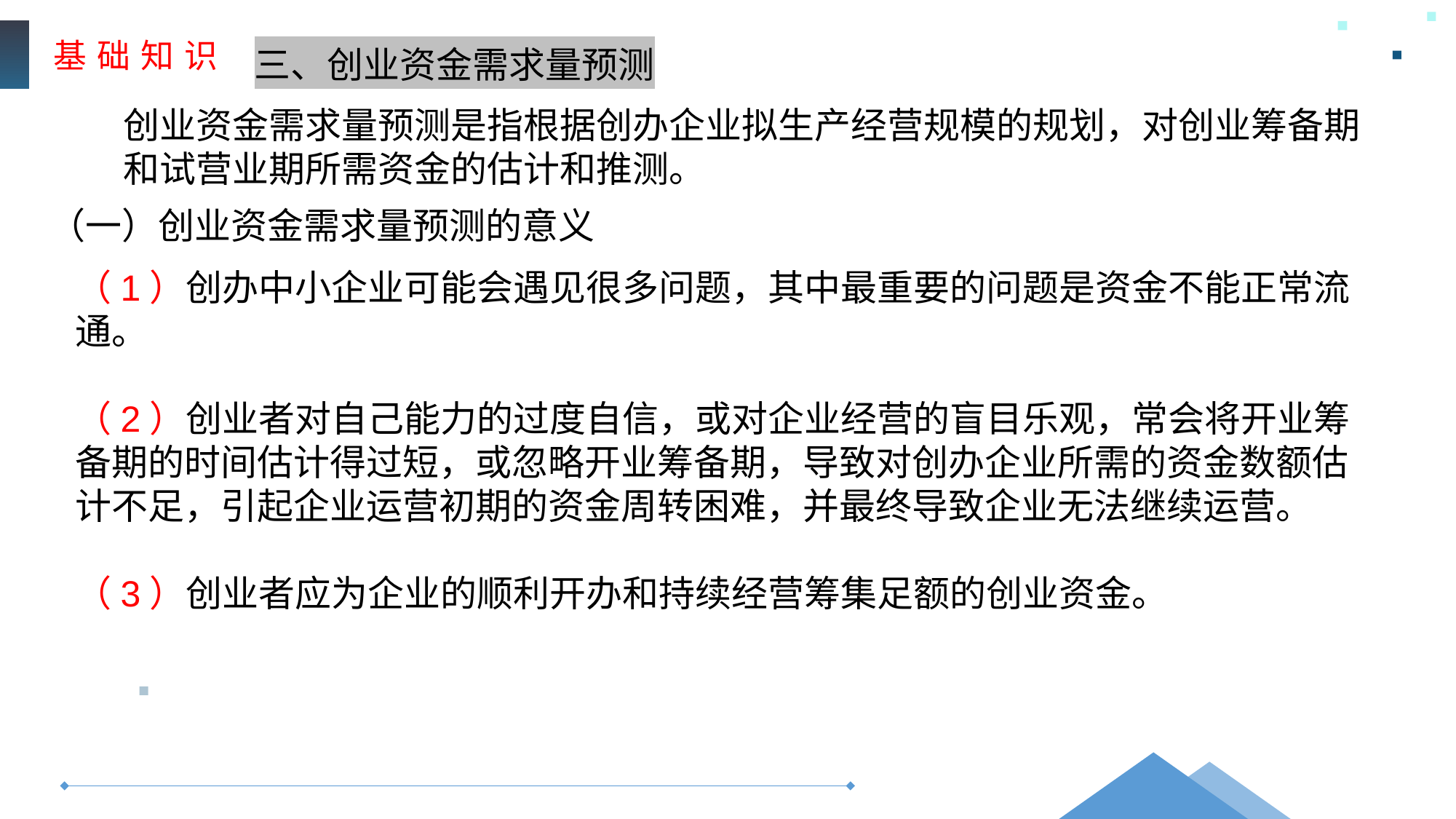

基 础 知 识

三、创业资金需求量预测
创业资金需求量预测是指根据创办企业拟生产经营规模的规划，对创业筹备期和试营业期所需资金的估计和推测。
（一）创业资金需求量预测的意义
（1）创办中小企业可能会遇见很多问题，其中最重要的问题是资金不能正常流
通。

（2）创业者对自己能力的过度自信，或对企业经营的盲目乐观，常会将开业筹备期的时间估计得过短，或忽略开业筹备期，导致对创办企业所需的资金数额估计不足，引起企业运营初期的资金周转困难，并最终导致企业无法继续运营。

（3）创业者应为企业的顺利开办和持续经营筹集足额的创业资金。